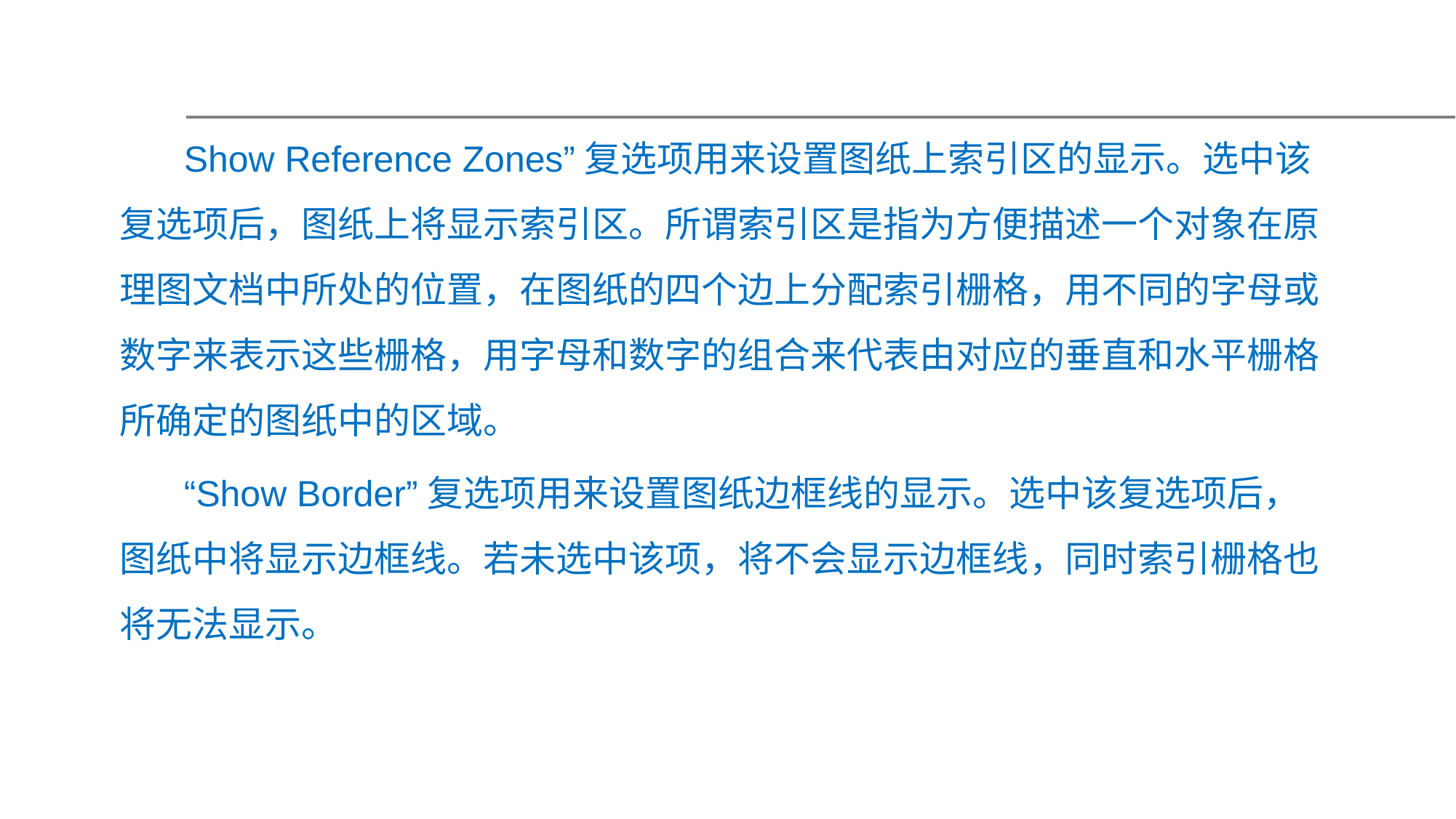

Show Reference Zones”复选项用来设置图纸上索引区的显示。选中该复选项后，图纸上将显示索引区。所谓索引区是指为方便描述一个对象在原理图文档中所处的位置，在图纸的四个边上分配索引栅格，用不同的字母或数字来表示这些栅格，用字母和数字的组合来代表由对应的垂直和水平栅格所确定的图纸中的区域。
“Show Border”复选项用来设置图纸边框线的显示。选中该复选项后，图纸中将显示边框线。若未选中该项，将不会显示边框线，同时索引栅格也将无法显示。